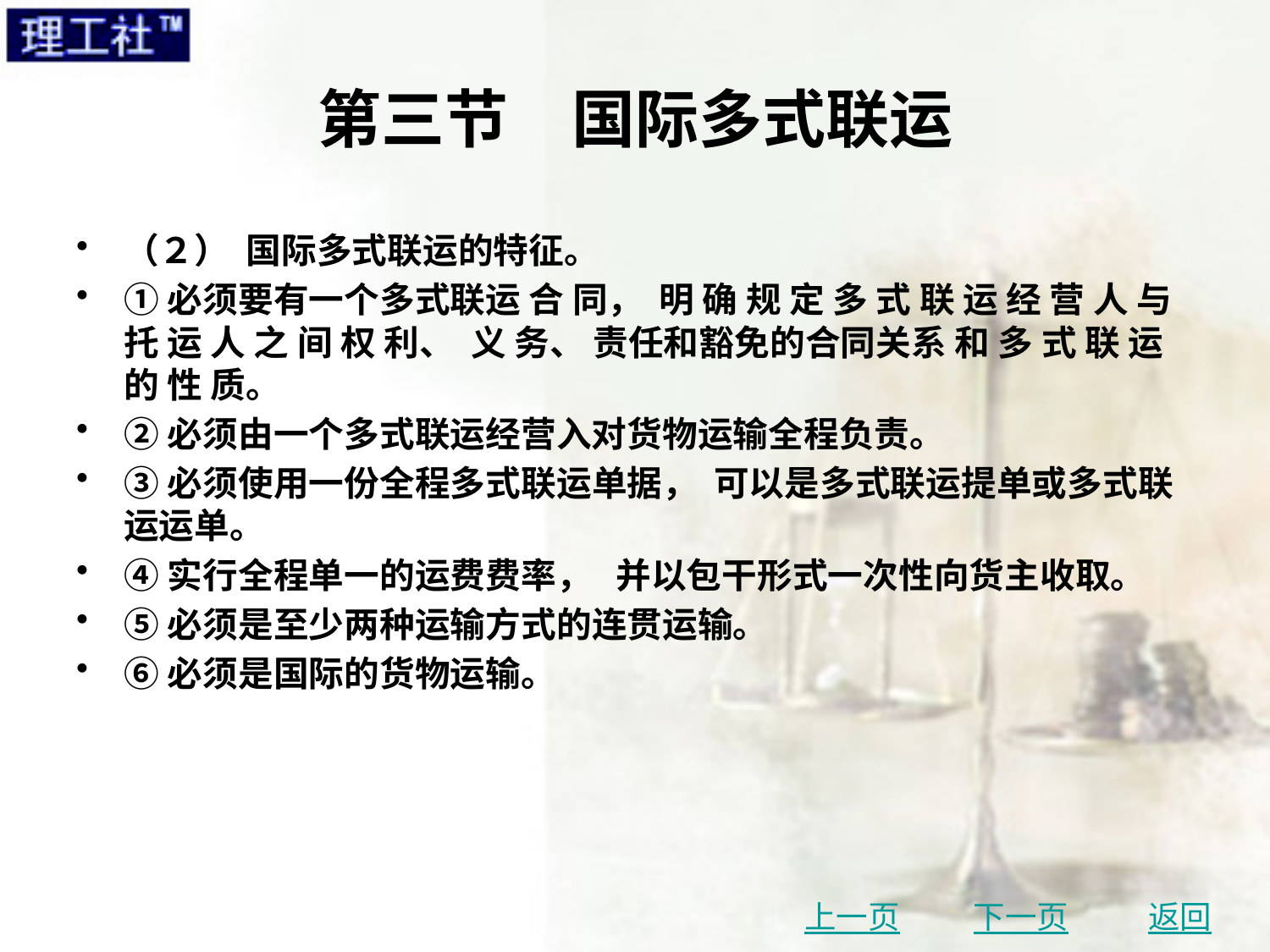

# 第三节　国际多式联运
（２）  国际多式联运的特征。
①必须要有一个多式联运 合 同，  明 确 规 定 多 式 联 运 经 营 人 与 托 运 人 之 间 权 利、  义 务、 责任和豁免的合同关系 和 多 式 联 运 的 性 质。
②必须由一个多式联运经营入对货物运输全程负责。
③必须使用一份全程多式联运单据，  可以是多式联运提单或多式联运运单。
④实行全程单一的运费费率，   并以包干形式一次性向货主收取。
⑤必须是至少两种运输方式的连贯运输。
⑥必须是国际的货物运输。
上一页
下一页
返回